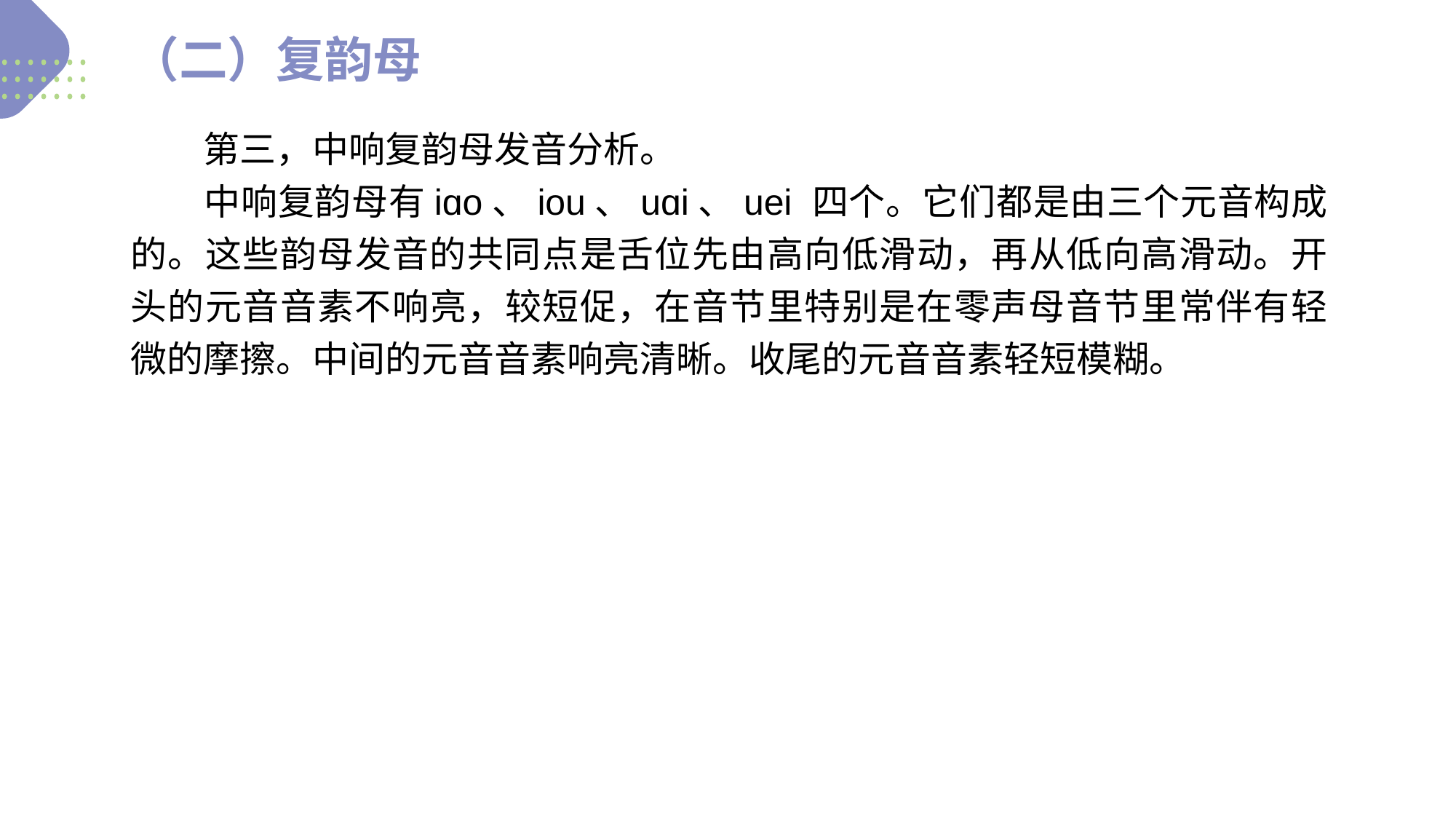

（二）复韵母

　　第三，中响复韵母发音分析。
　　中响复韵母有iɑo、iou、uɑi、uei 四个。它们都是由三个元音构成的。这些韵母发音的共同点是舌位先由高向低滑动，再从低向高滑动。开头的元音音素不响亮，较短促，在音节里特别是在零声母音节里常伴有轻微的摩擦。中间的元音音素响亮清晰。收尾的元音音素轻短模糊。